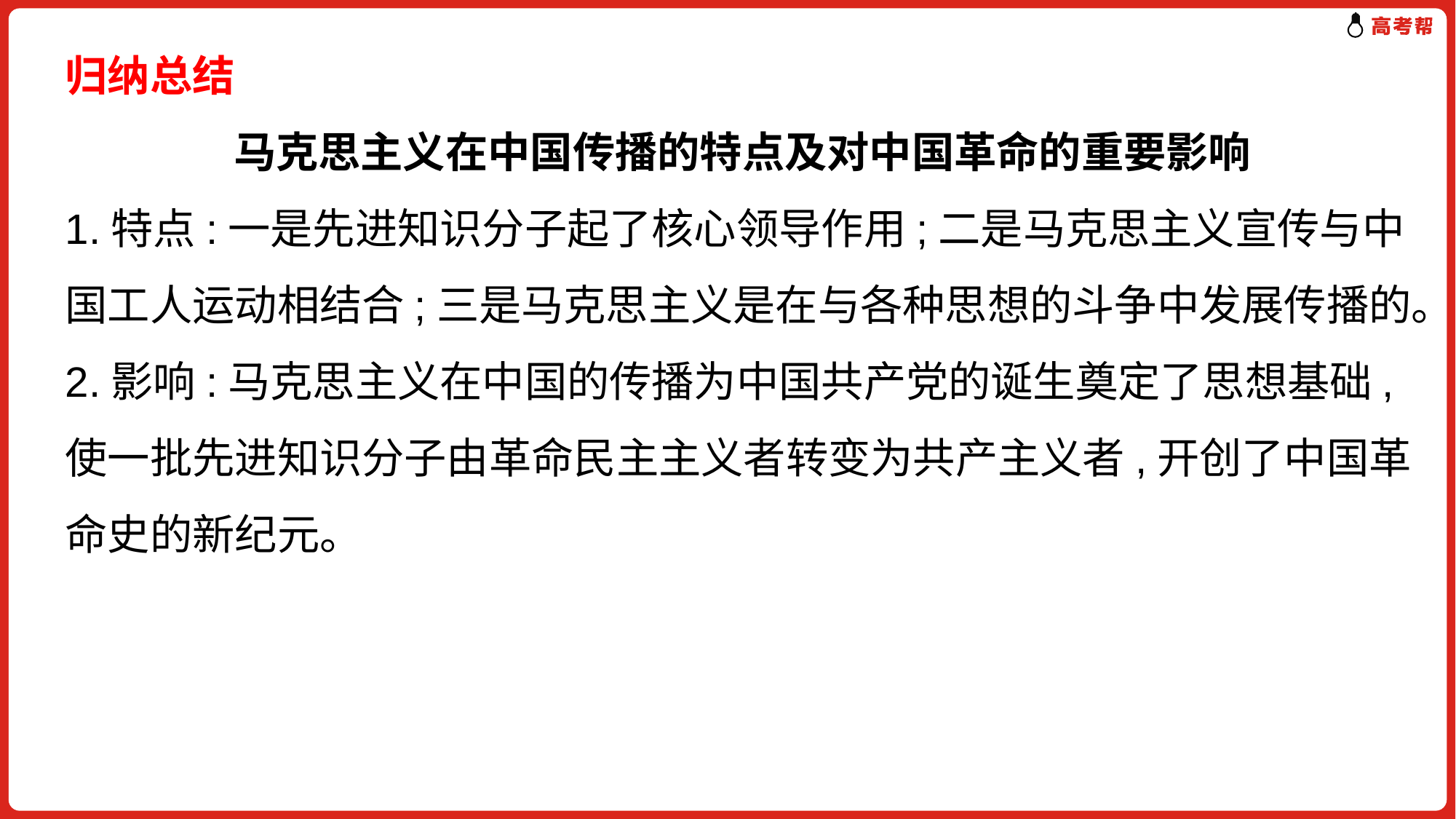

归纳总结
马克思主义在中国传播的特点及对中国革命的重要影响
1.特点:一是先进知识分子起了核心领导作用;二是马克思主义宣传与中国工人运动相结合;三是马克思主义是在与各种思想的斗争中发展传播的。
2.影响:马克思主义在中国的传播为中国共产党的诞生奠定了思想基础,使一批先进知识分子由革命民主主义者转变为共产主义者,开创了中国革命史的新纪元。